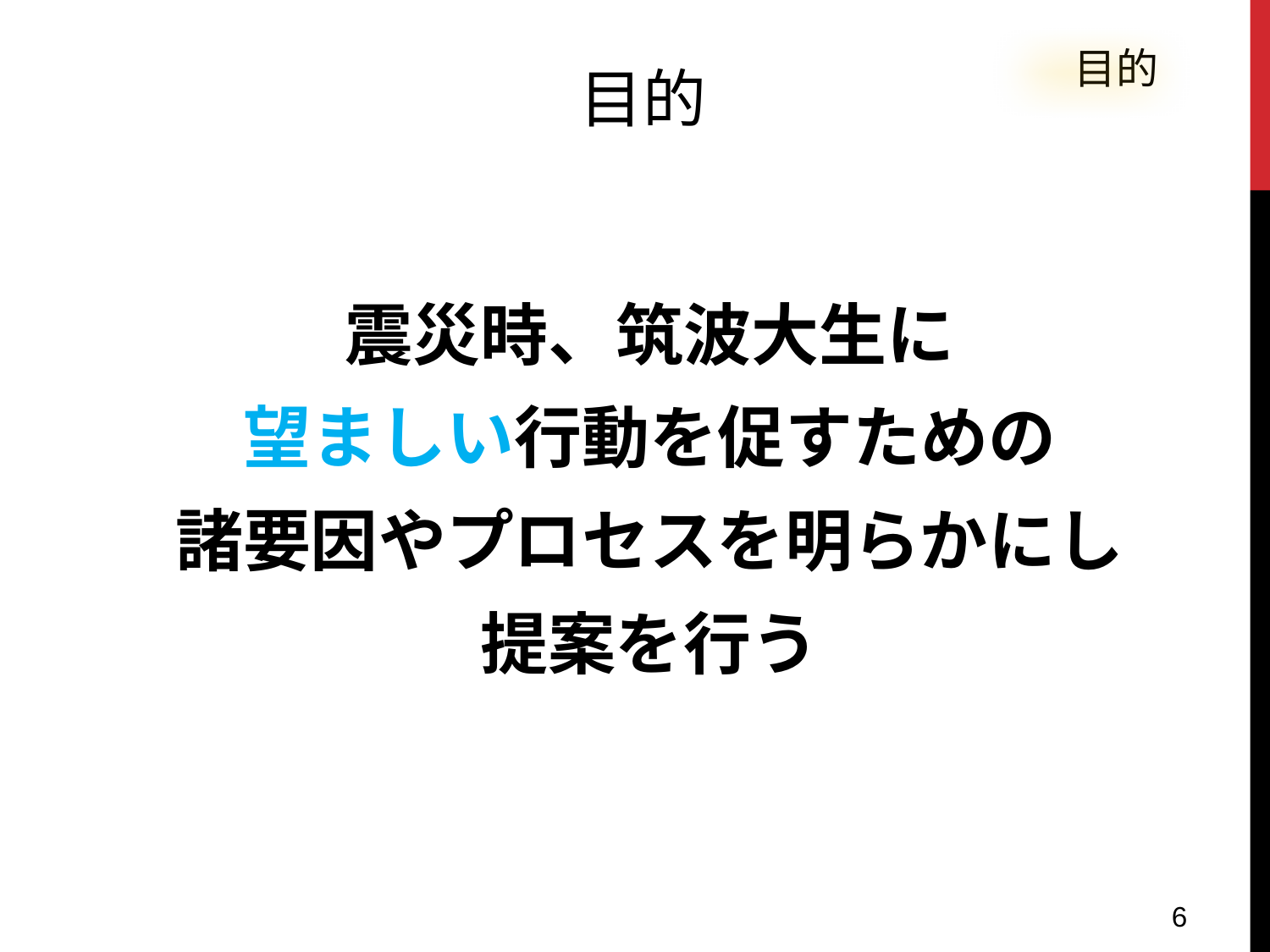

目的
目的
#

震災時、筑波大生に
望ましい行動を促すための
諸要因やプロセスを明らかにし
提案を行う
6